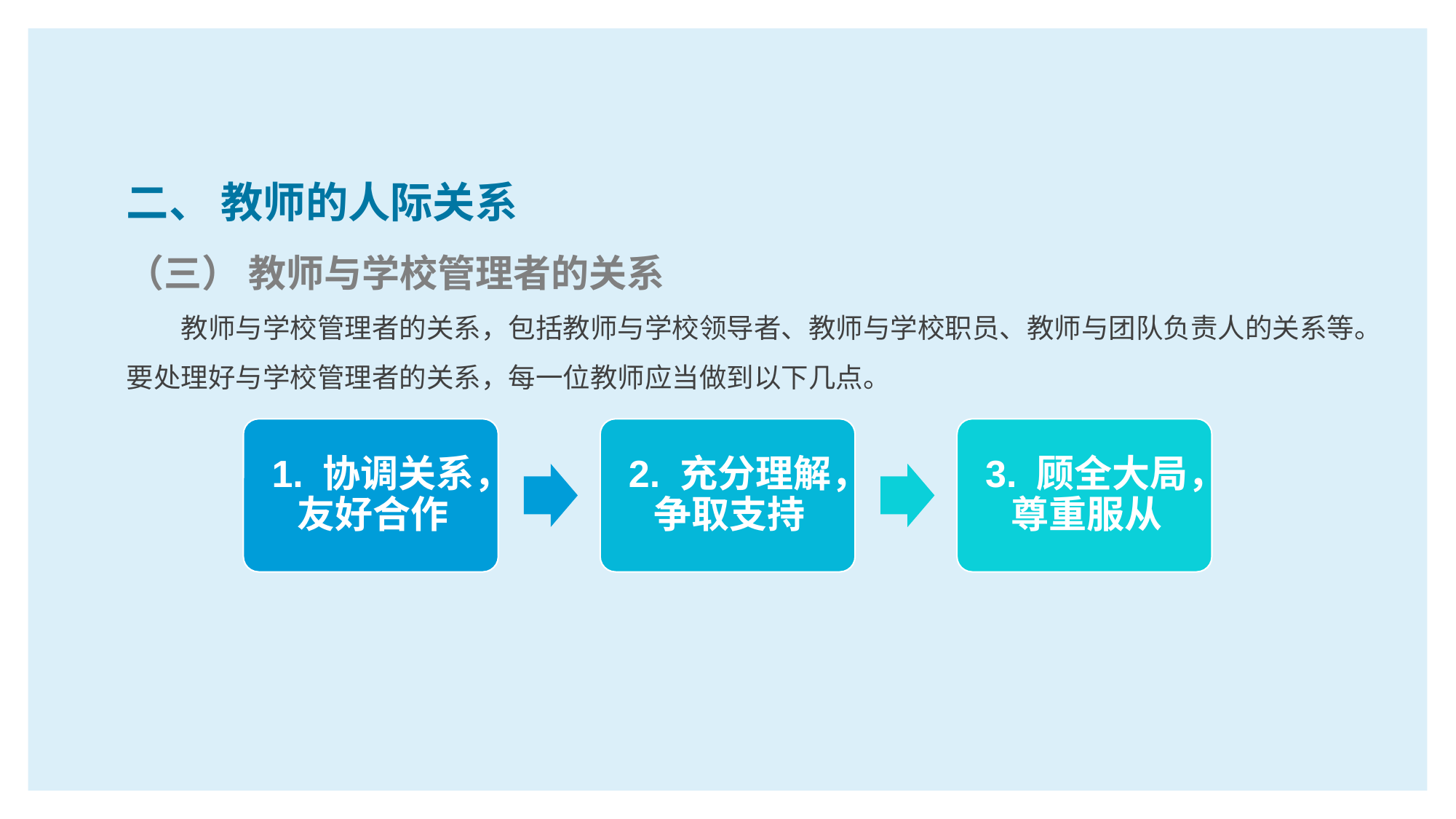

二、 教师的人际关系
（三） 教师与学校管理者的关系
教师与学校管理者的关系，包括教师与学校领导者、教师与学校职员、教师与团队负责人的关系等。要处理好与学校管理者的关系，每一位教师应当做到以下几点。

1. 协调关系，友好合作

2. 充分理解，争取支持

3. 顾全大局，尊重服从